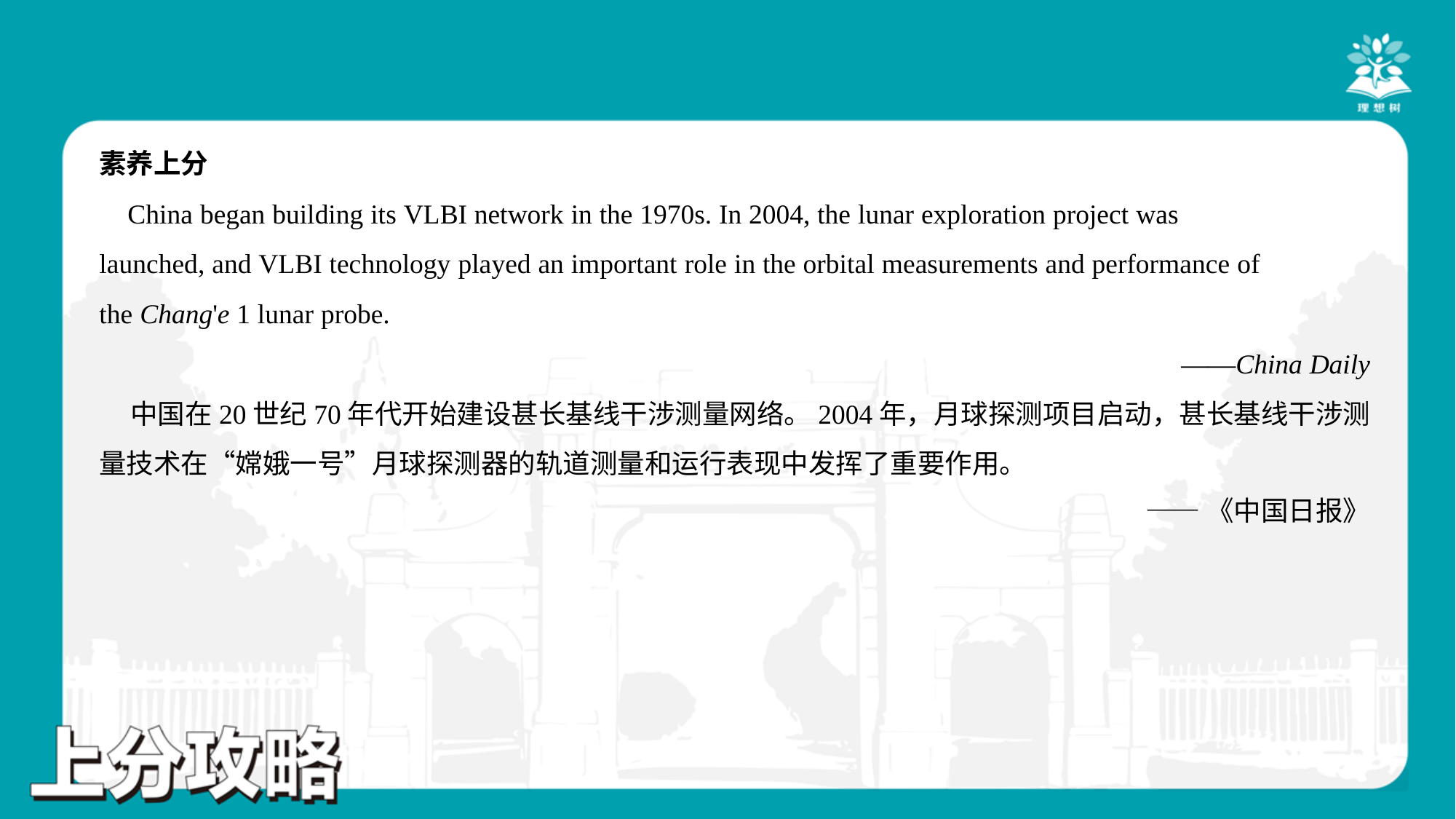

素养上分
    China began building its VLBI network in the 1970s. In 2004, the lunar exploration project was
launched, and VLBI technology played an important role in the orbital measurements and performance of
the Chang'e 1 lunar probe.
    ——China Daily
    中国在20世纪70年代开始建设甚长基线干涉测量网络。2004年，月球探测项目启动，甚长基线干涉测
量技术在“嫦娥一号”月球探测器的轨道测量和运行表现中发挥了重要作用。
    ——《中国日报》